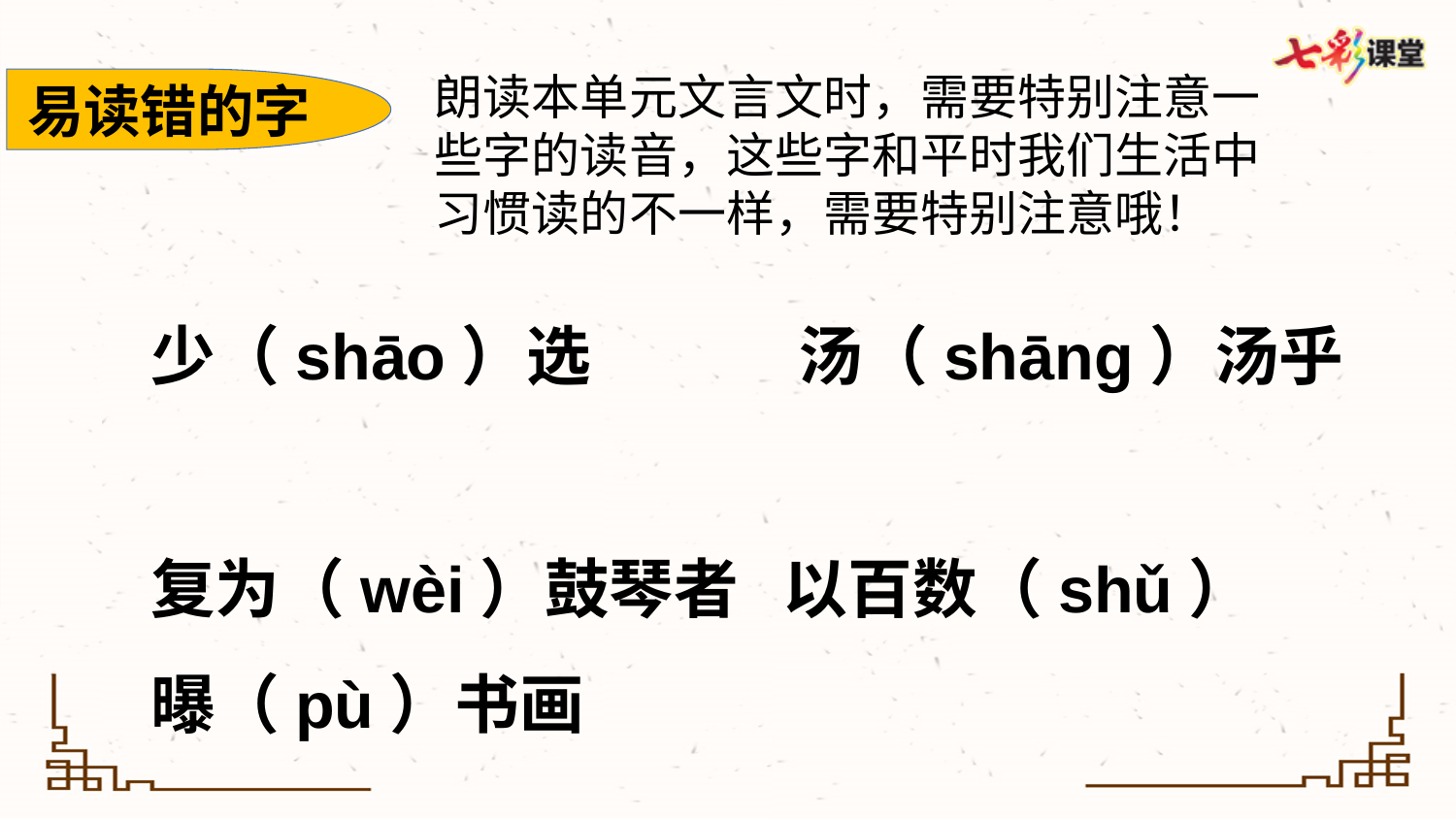

朗读本单元文言文时，需要特别注意一些字的读音，这些字和平时我们生活中习惯读的不一样，需要特别注意哦！

易读错的字
少（shāo）选              汤（shāng）汤乎
复为（wèi）鼓琴者   以百数（shǔ）
曝（pù）书画